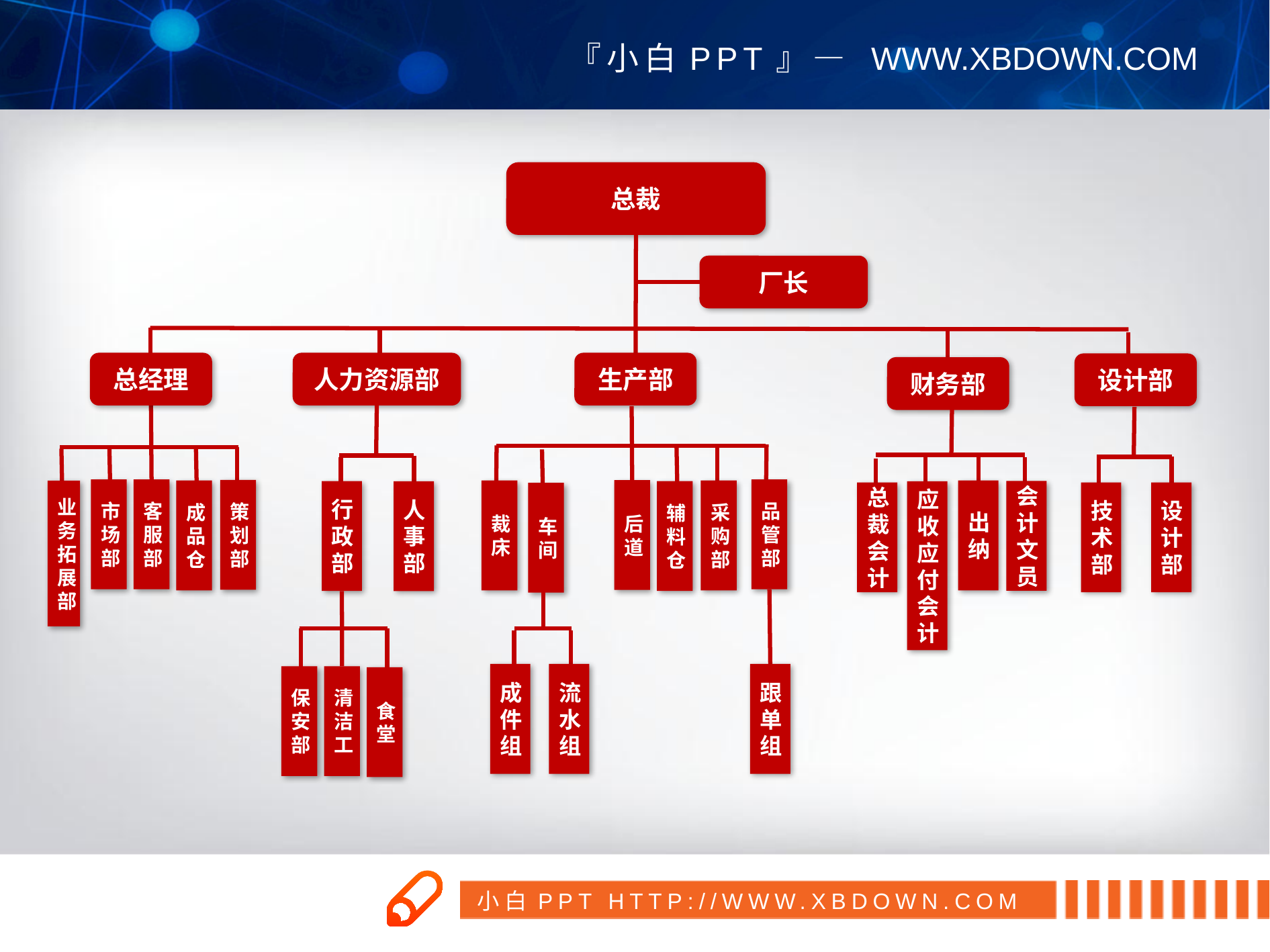

总裁
厂长
总经理
人力资源部
生产部
设计部
财务部
市场部
客服部
品管部
策划部
后道
业务拓展部
成品仓
裁床
采购部
出纳
会计文员
行政部
辅料仓
人事部
应收应付会计
技术部
总裁会计
设计部
车间
成件组
流水组
跟单组
保安部
清洁工
食堂